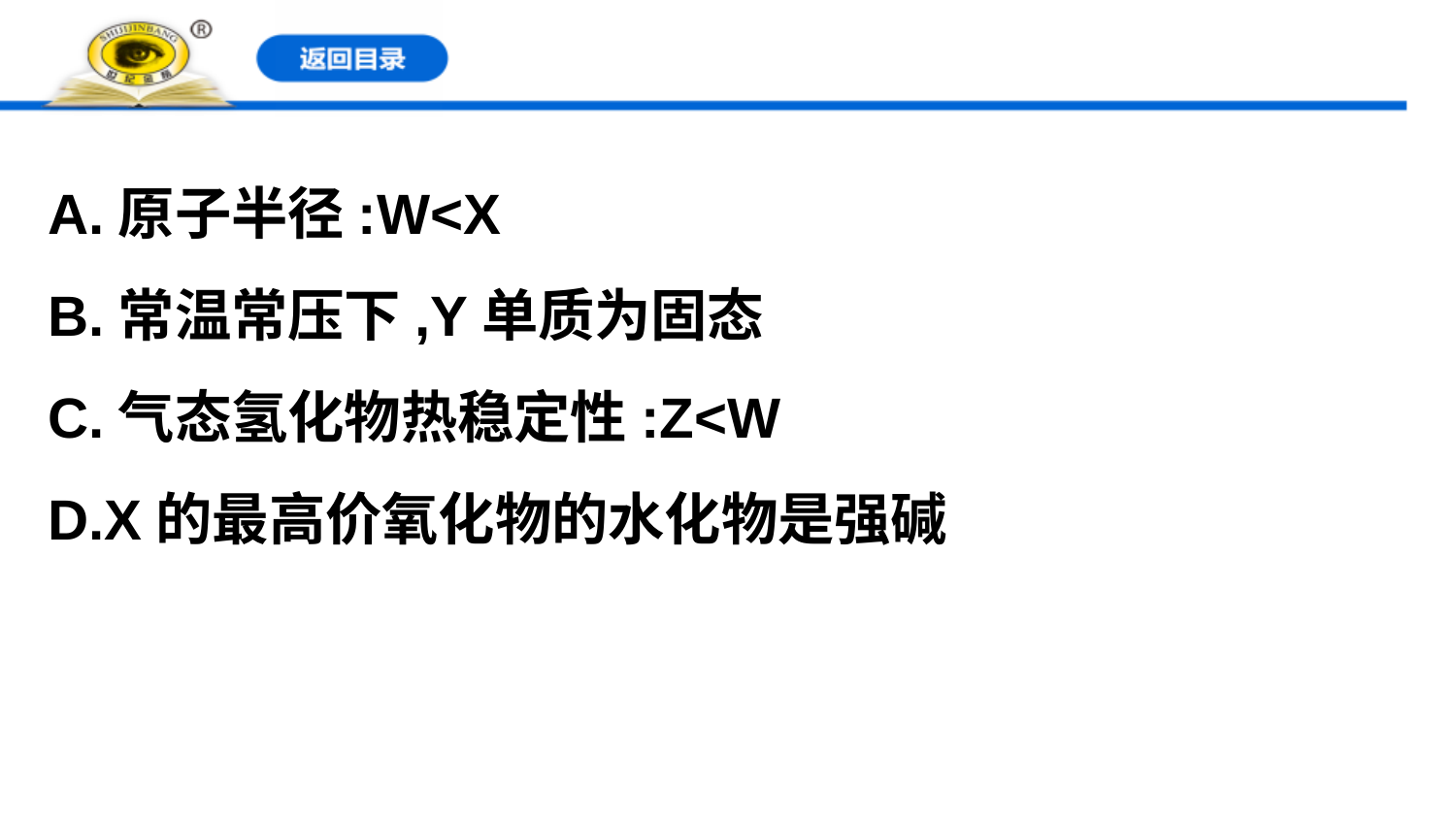

A.原子半径:W<X
B.常温常压下,Y单质为固态
C.气态氢化物热稳定性:Z<W
D.X的最高价氧化物的水化物是强碱